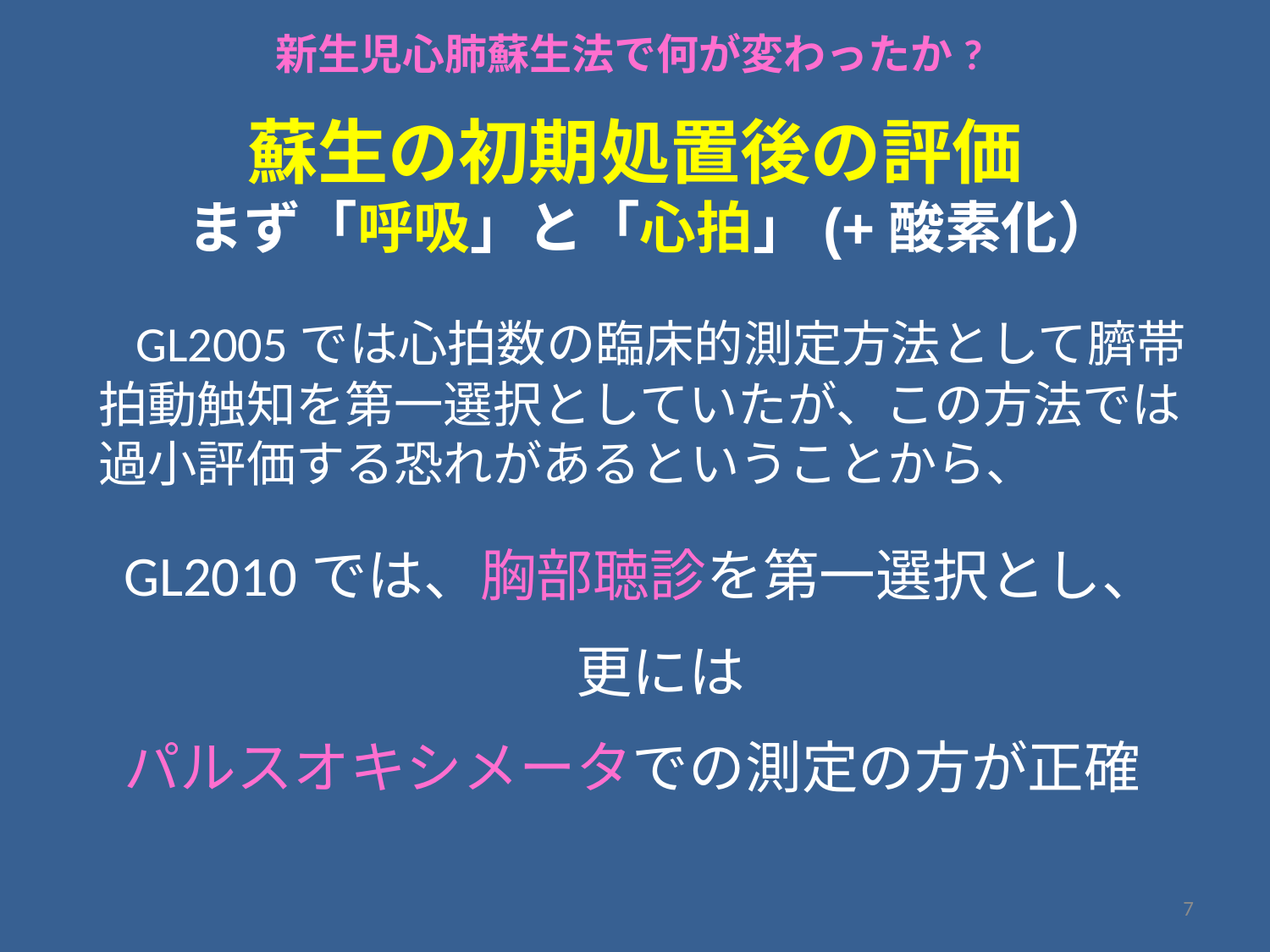

新生児心肺蘇生法で何が変わったか?
# 蘇生の初期処置後の評価 まず「呼吸」と「心拍」(+酸素化）
　GL2005では心拍数の臨床的測定方法として臍帯拍動触知を第一選択としていたが、この方法では過小評価する恐れがあるということから、
GL2010では、胸部聴診を第一選択とし、
　　　　　　　　更には
パルスオキシメータでの測定の方が正確

7